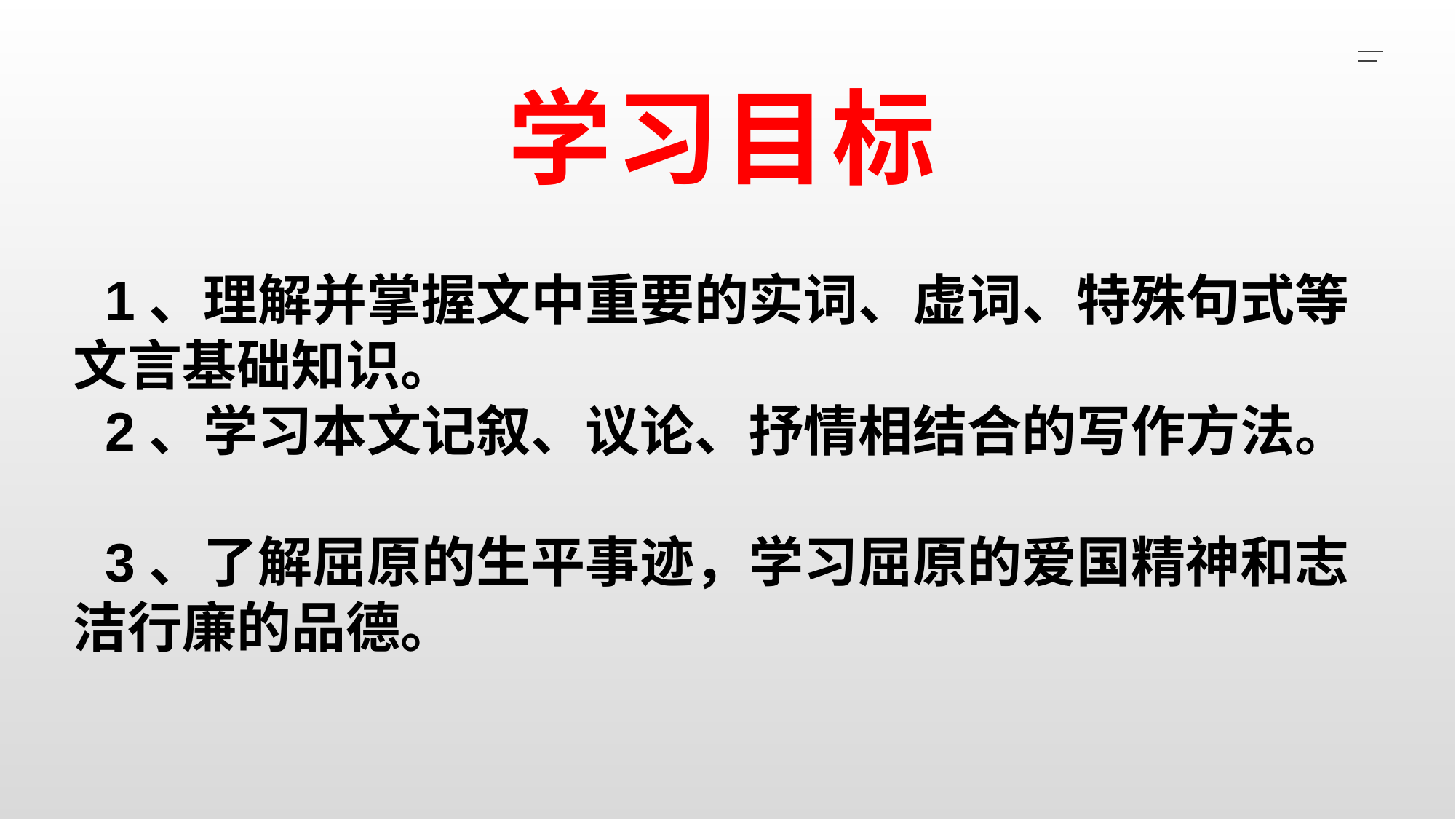

学习目标
1、理解并掌握文中重要的实词、虚词、特殊句式等文言基础知识。
2、学习本文记叙、议论、抒情相结合的写作方法。
3、了解屈原的生平事迹，学习屈原的爱国精神和志洁行廉的品德。